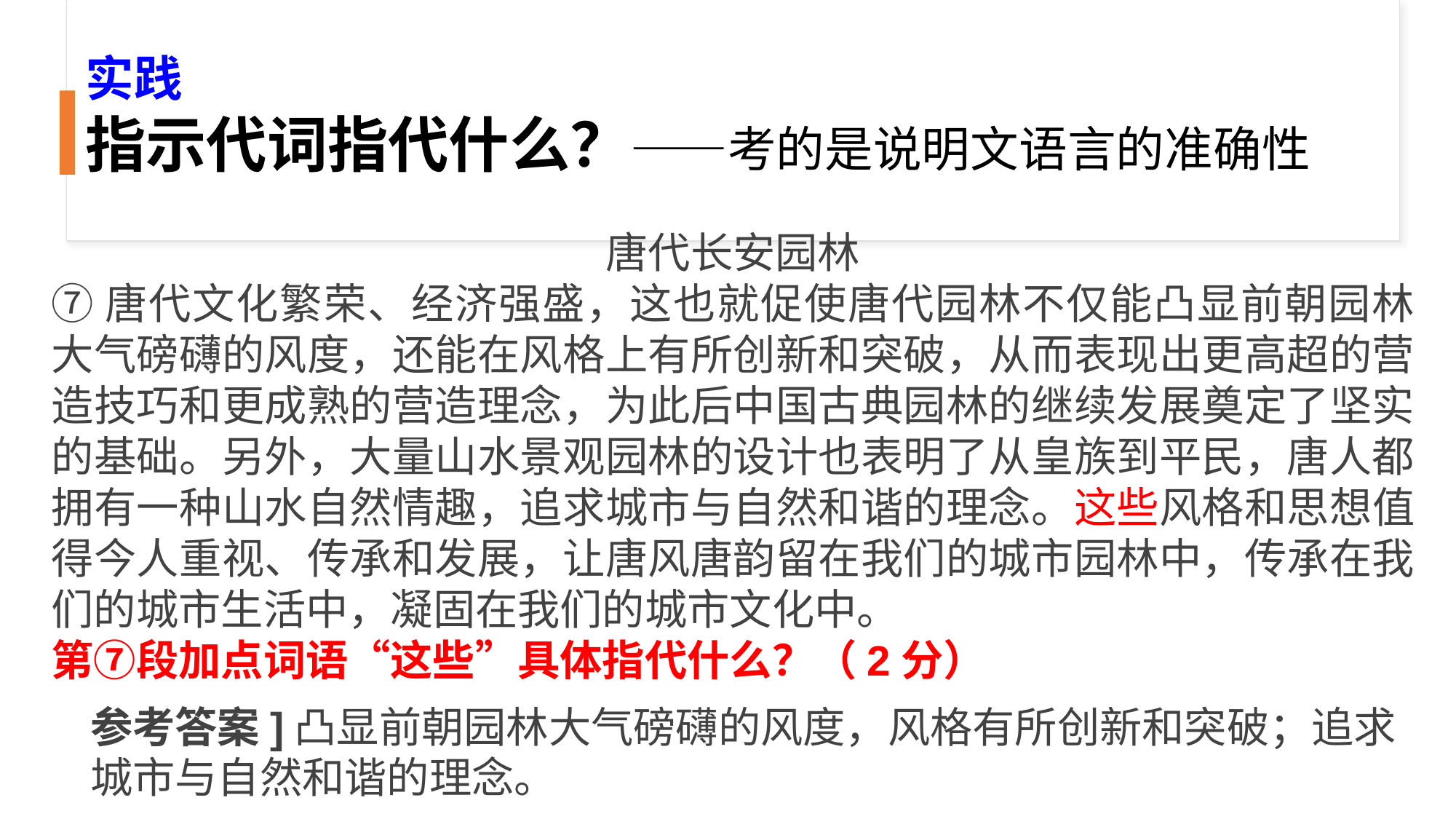

实践
指示代词指代什么？——考的是说明文语言的准确性

唐代长安园林
⑦唐代文化繁荣、经济强盛，这也就促使唐代园林不仅能凸显前朝园林大气磅礴的风度，还能在风格上有所创新和突破，从而表现出更高超的营造技巧和更成熟的营造理念，为此后中国古典园林的继续发展奠定了坚实的基础。另外，大量山水景观园林的设计也表明了从皇族到平民，唐人都拥有一种山水自然情趣，追求城市与自然和谐的理念。这些风格和思想值得今人重视、传承和发展，让唐风唐韵留在我们的城市园林中，传承在我们的城市生活中，凝固在我们的城市文化中。
第⑦段加点词语“这些”具体指代什么？（2分）
参考答案]凸显前朝园林大气磅礴的风度，风格有所创新和突破；追求城市与自然和谐的理念。